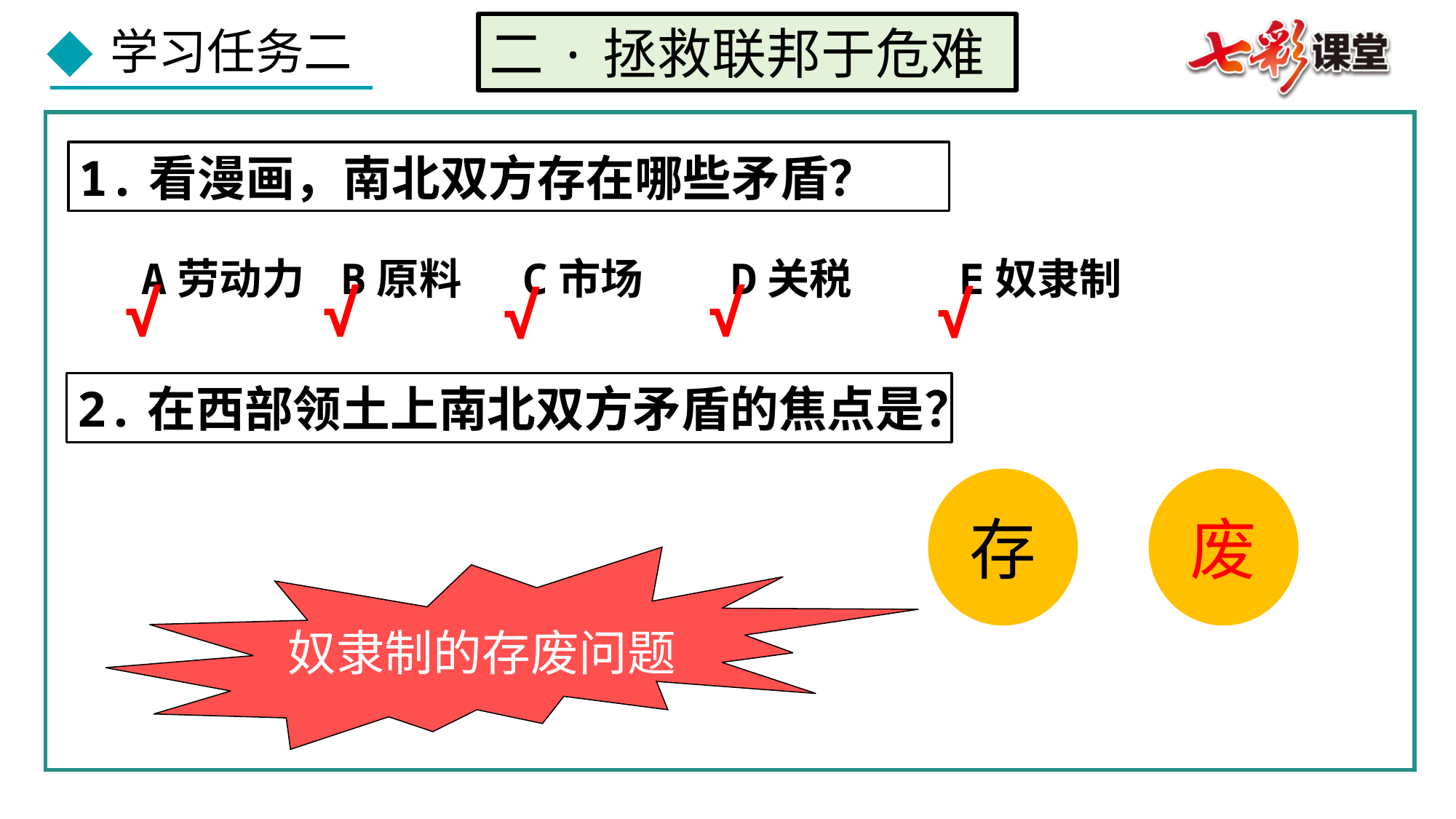

二·拯救联邦于危难
1.看漫画，南北双方存在哪些矛盾？
A劳动力
B原料
C市场
D关税
E奴隶制
√
√
√
√
√
2.在西部领土上南北双方矛盾的焦点是？
存
废
奴隶制的存废问题